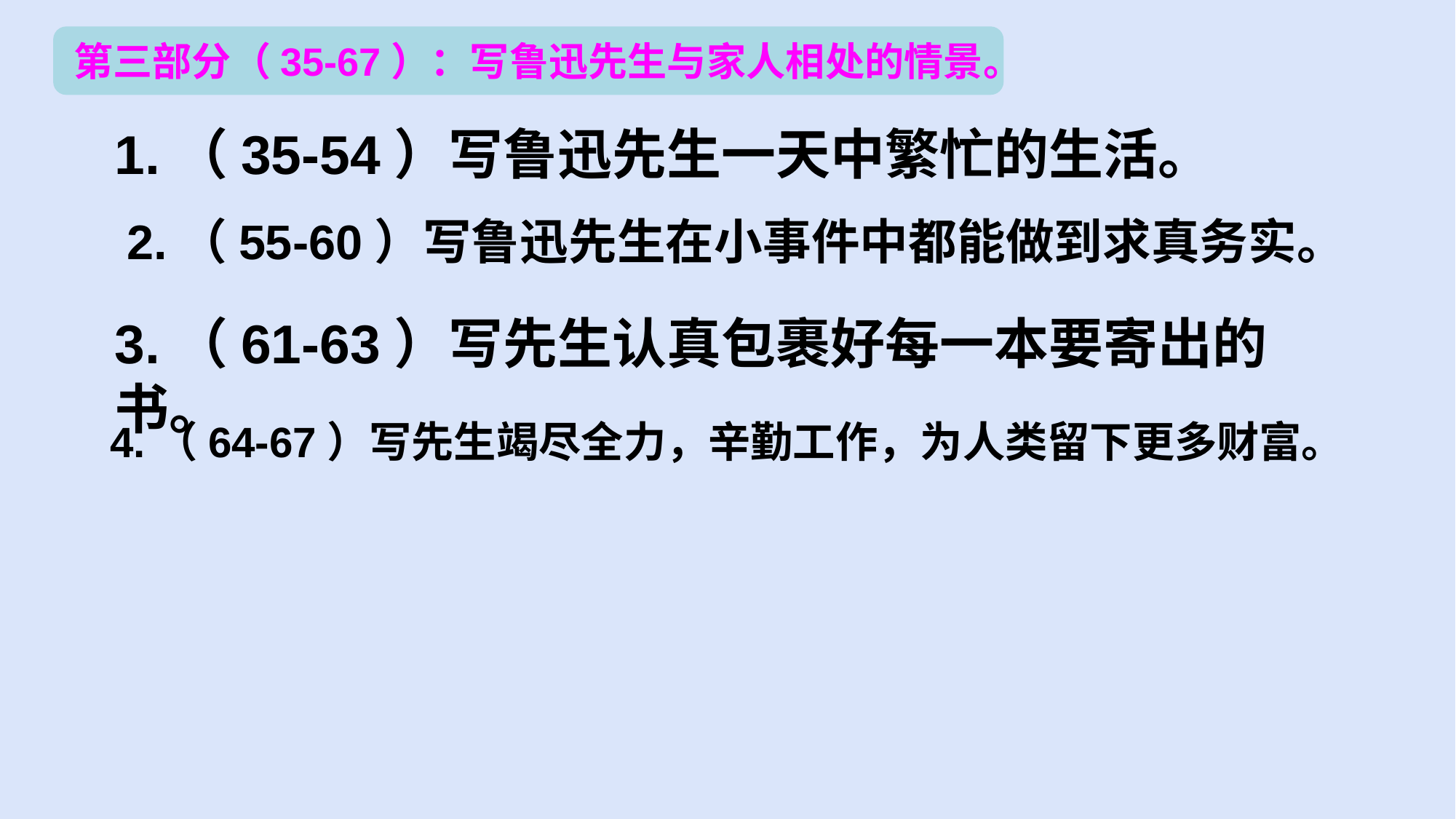

第三部分（35-67）：写鲁迅先生与家人相处的情景。
1.（35-54）写鲁迅先生一天中繁忙的生活。
2.（55-60）写鲁迅先生在小事件中都能做到求真务实。
3.（61-63）写先生认真包裹好每一本要寄出的书。
4.（64-67）写先生竭尽全力，辛勤工作，为人类留下更多财富。